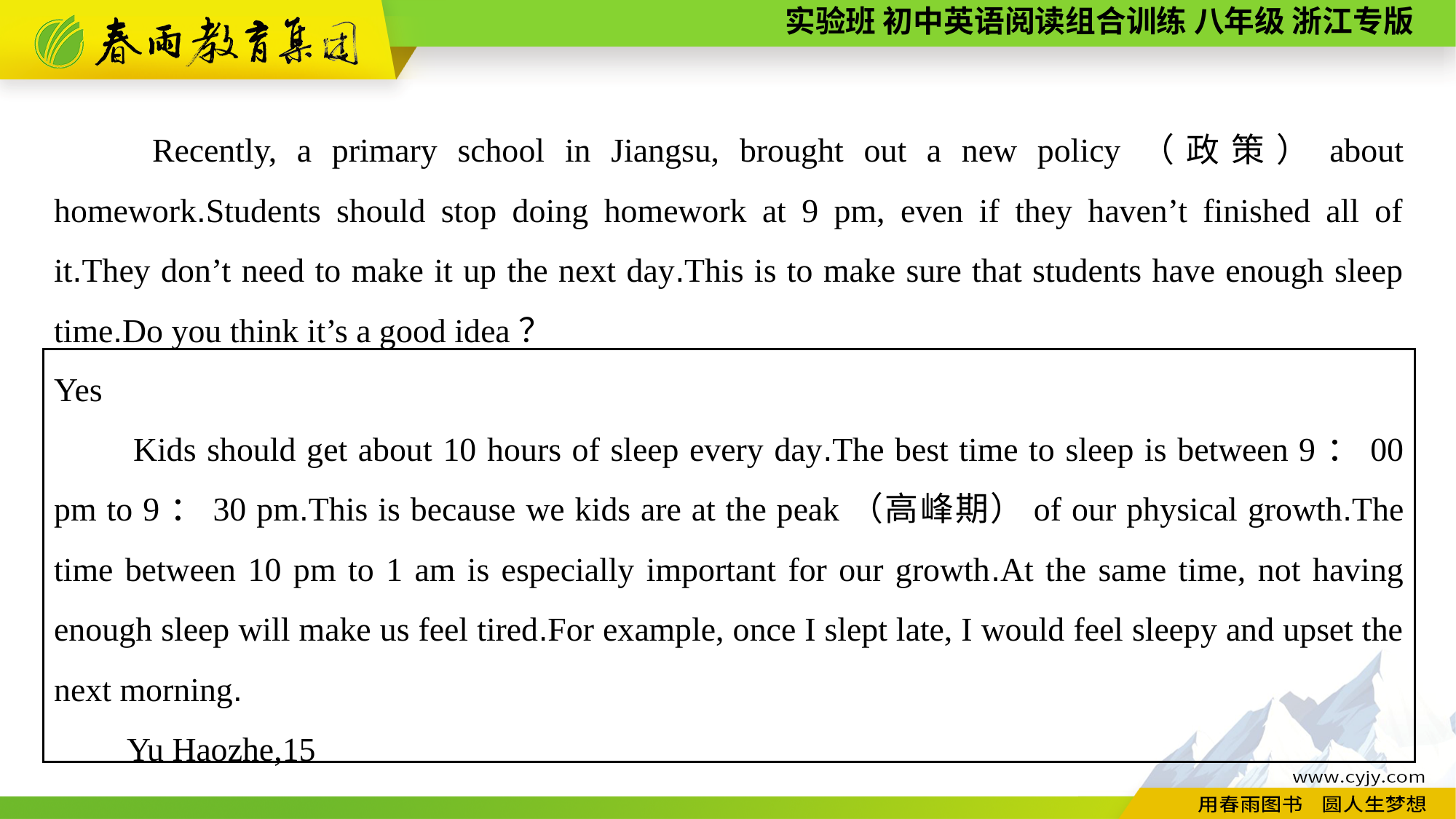

Recently, a primary school in Jiangsu, brought out a new policy（政策）about homework.Students should stop doing homework at 9 pm, even if they haven’t finished all of it.They don’t need to make it up the next day.This is to make sure that students have enough sleep time.Do you think it’s a good idea？
Yes
　　Kids should get about 10 hours of sleep every day.The best time to sleep is between 9：00 pm to 9：30 pm.This is because we kids are at the peak（高峰期）of our physical growth.The time between 10 pm to 1 am is especially important for our growth.At the same time, not having enough sleep will make us feel tired.For example, once I slept late, I would feel sleepy and upset the next morning.
Yu Haozhe,15